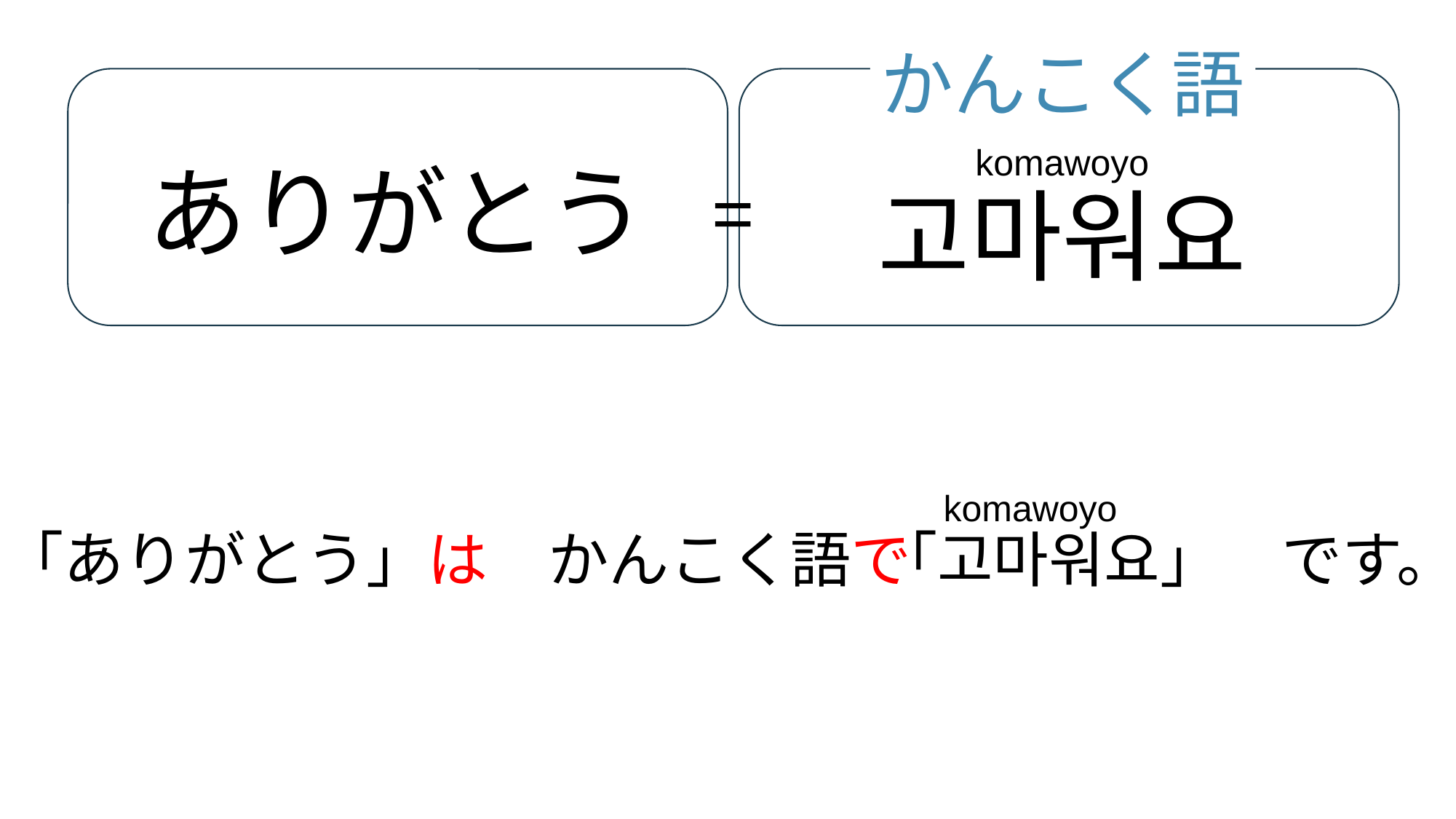

かんこく語

komawoyo
ありがとう
=
고마워요
komawoyo
「ありがとう」は　かんこく語で
「고마워요」　です。